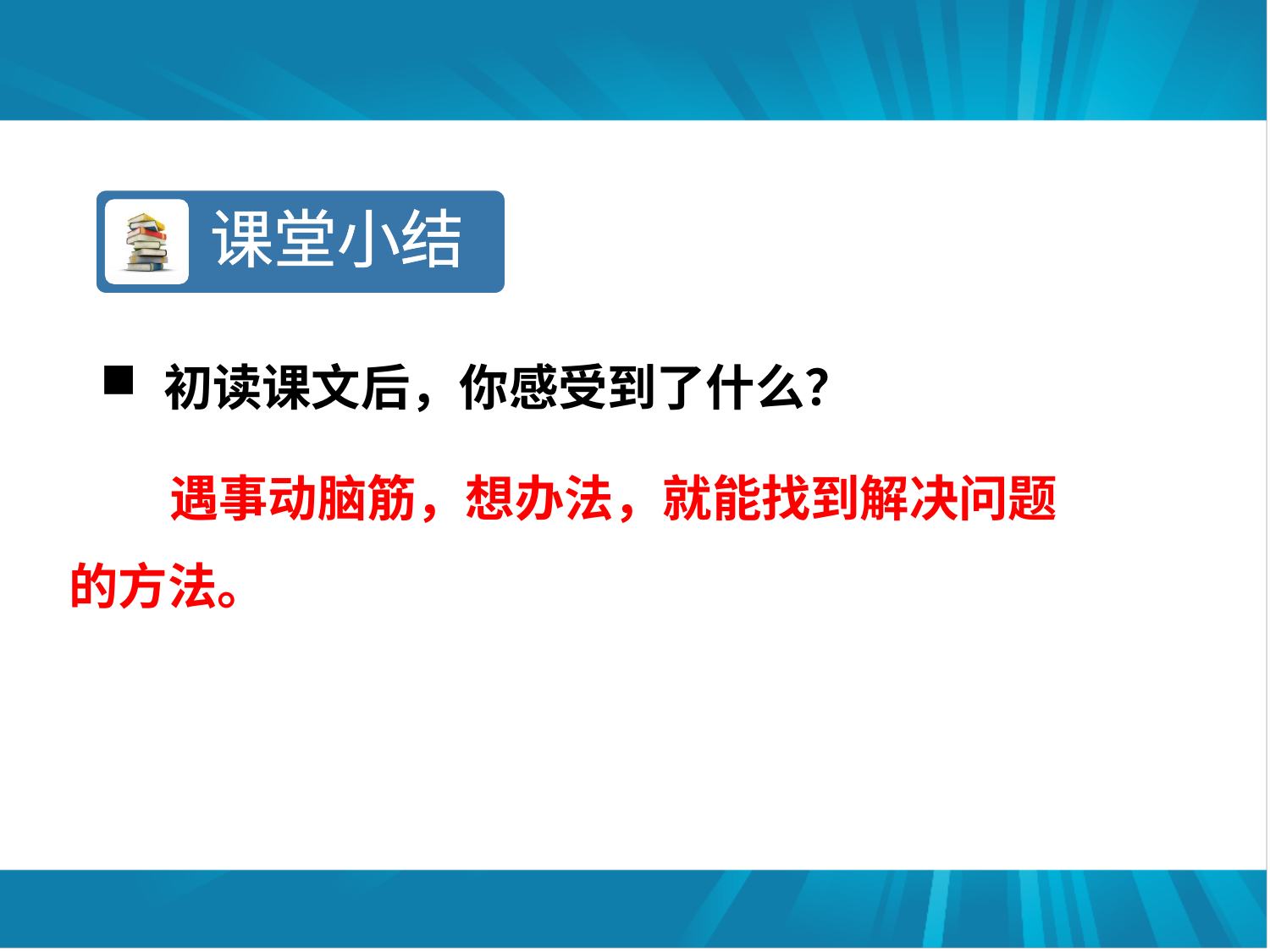

课堂小结
初读课文后，你感受到了什么？
遇事动脑筋，想办法，就能找到解决问题的方法。